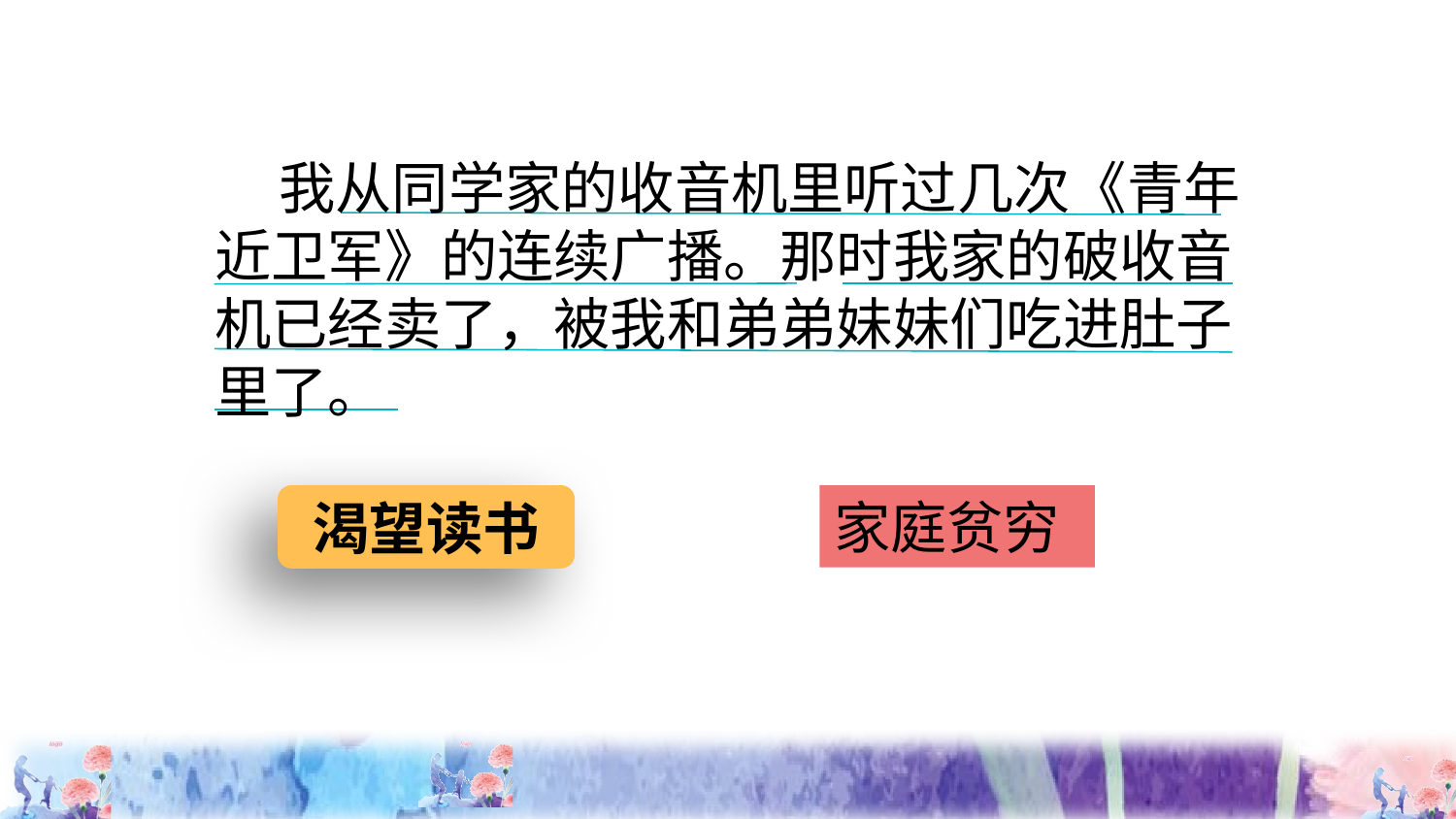

我从同学家的收音机里听过几次《青年近卫军》的连续广播。那时我家的破收音机已经卖了，被我和弟弟妹妹们吃进肚子里了。
渴望读书
家庭贫穷